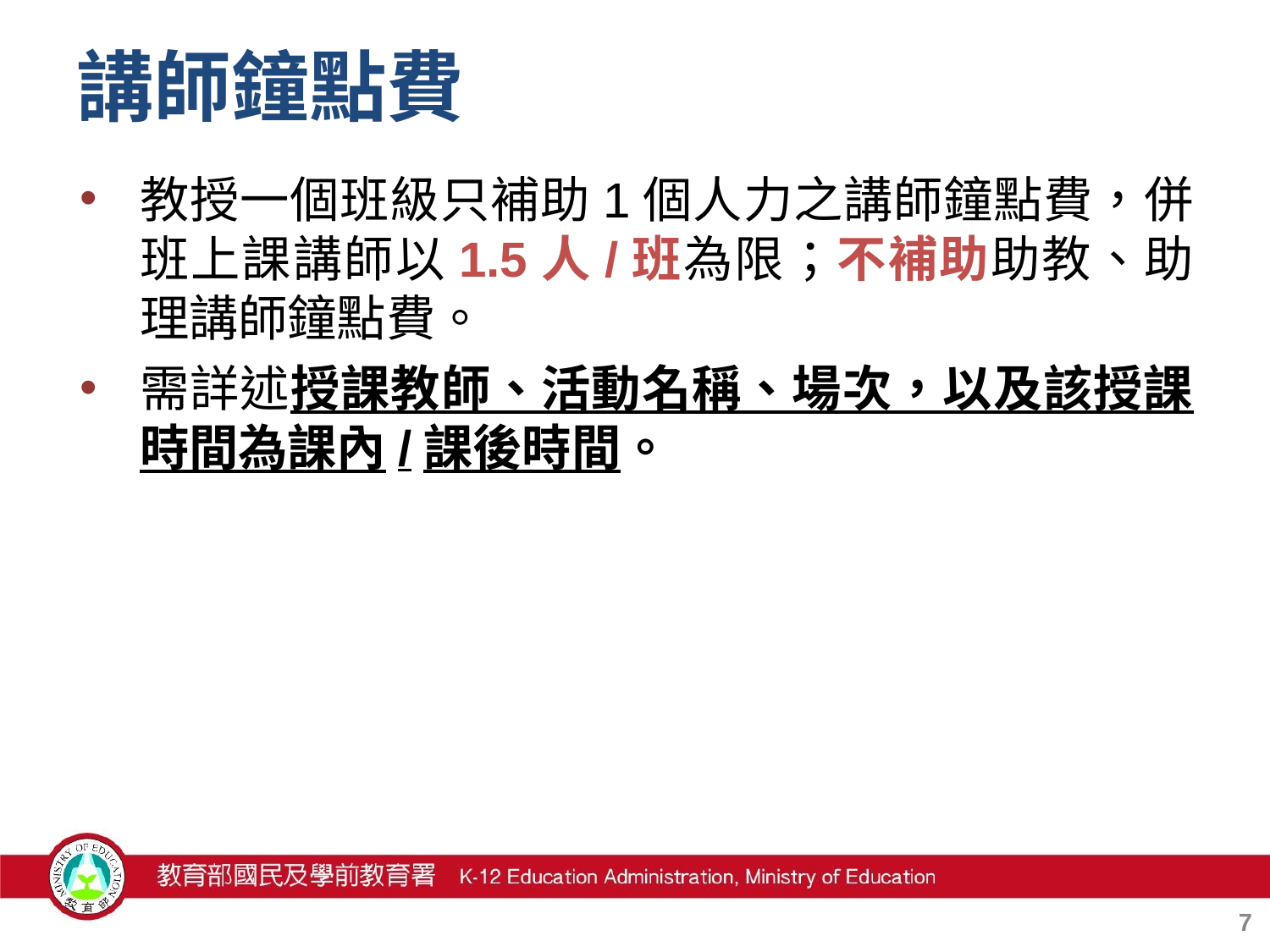

# 講師鐘點費
教授一個班級只補助1個人力之講師鐘點費，併班上課講師以1.5人/班為限；不補助助教、助理講師鐘點費。
需詳述授課教師、活動名稱、場次，以及該授課時間為課內/課後時間。
7